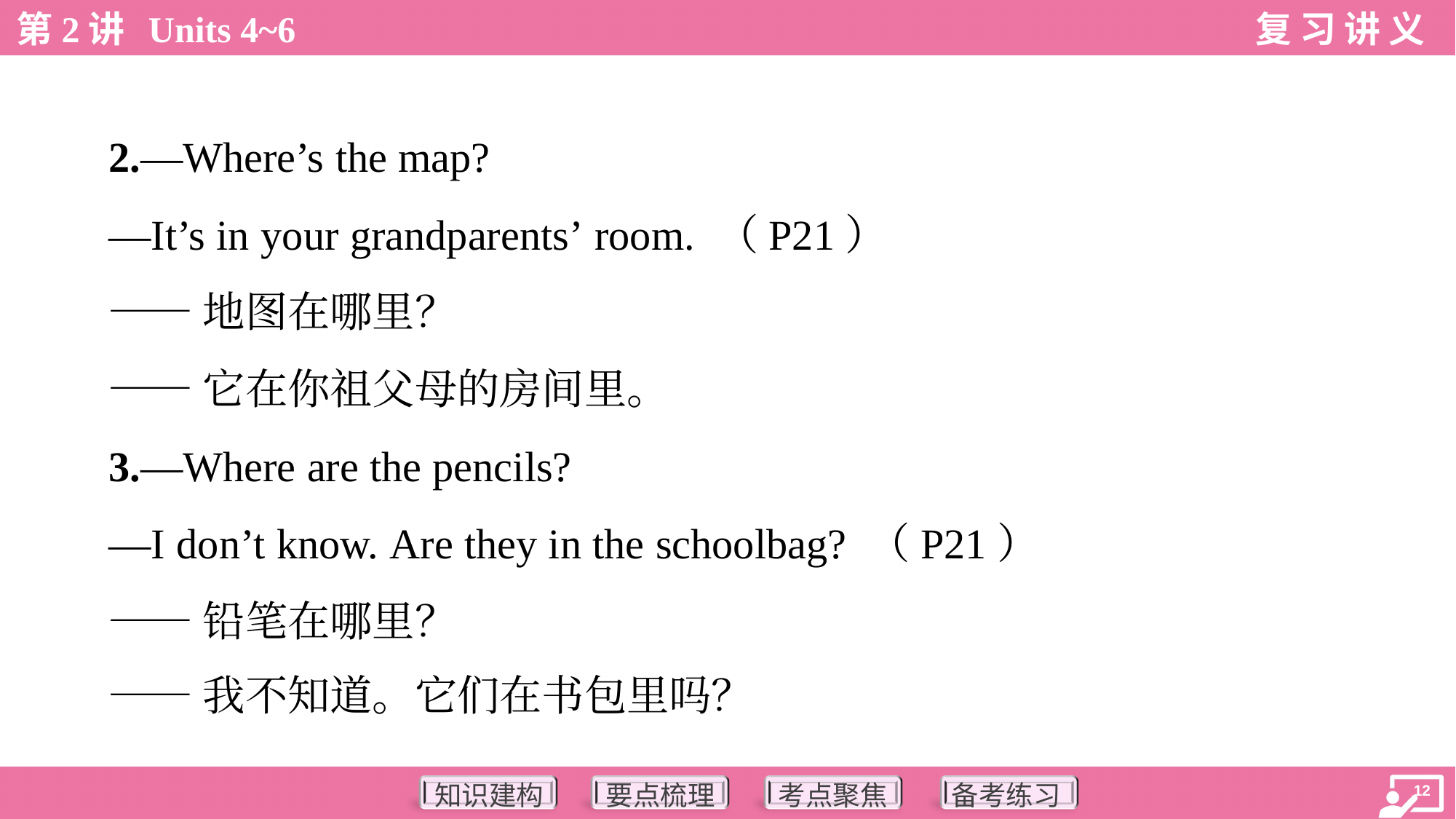

2.—Where’s the map?
    —It’s in your grandparents’ room. （P21）
    ——地图在哪里？
    ——它在你祖父母的房间里。
    3.—Where are the pencils?
    —I don’t know. Are they in the schoolbag? （P21）
    ——铅笔在哪里？
    ——我不知道。它们在书包里吗？